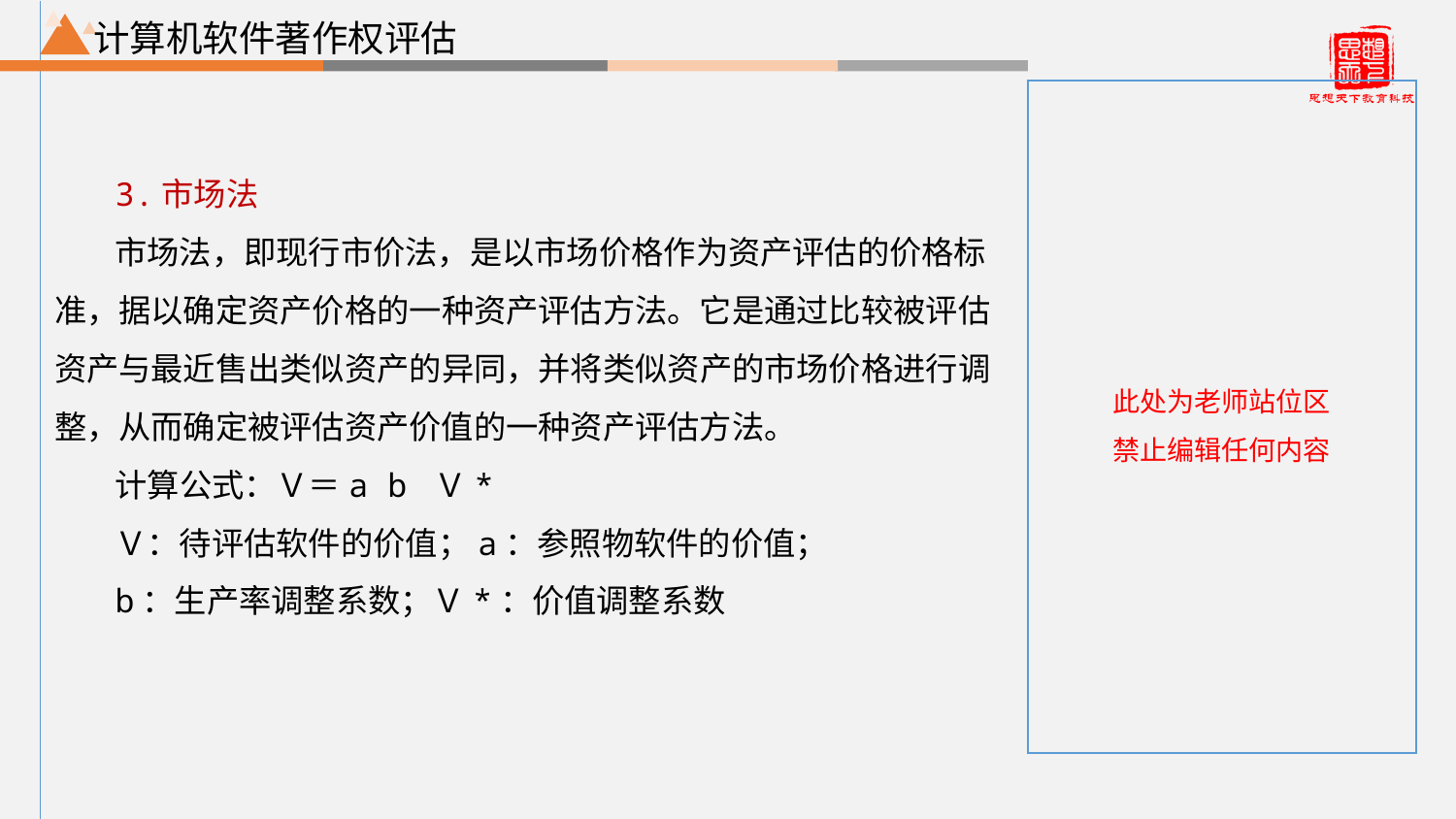

计算机软件著作权评估
3.市场法
市场法，即现行市价法，是以市场价格作为资产评估的价格标准，据以确定资产价格的一种资产评估方法。它是通过比较被评估资产与最近售出类似资产的异同，并将类似资产的市场价格进行调整，从而确定被评估资产价值的一种资产评估方法。
计算公式：Ｖ＝a b Ｖ*
Ｖ：待评估软件的价值；a：参照物软件的价值；
b：生产率调整系数；Ｖ*：价值调整系数

36